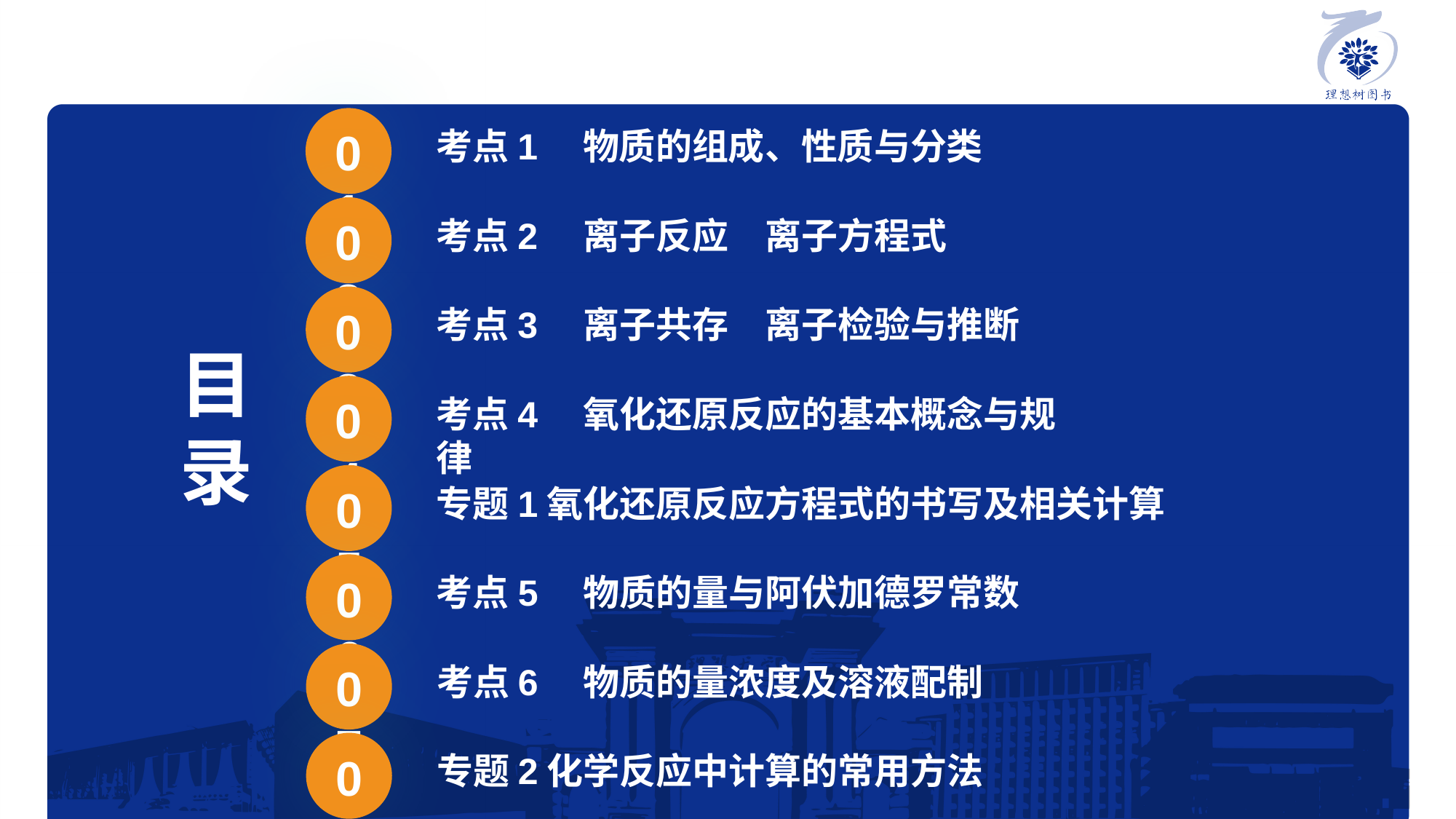

01
考点1　物质的组成、性质与分类

02
考点2　离子反应　离子方程式

03
考点3　离子共存　离子检验与推断
目
录

04
考点4　氧化还原反应的基本概念与规律

05
专题1氧化还原反应方程式的书写及相关计算

06
考点5　物质的量与阿伏加德罗常数

07
考点6　物质的量浓度及溶液配制

08
专题2化学反应中计算的常用方法